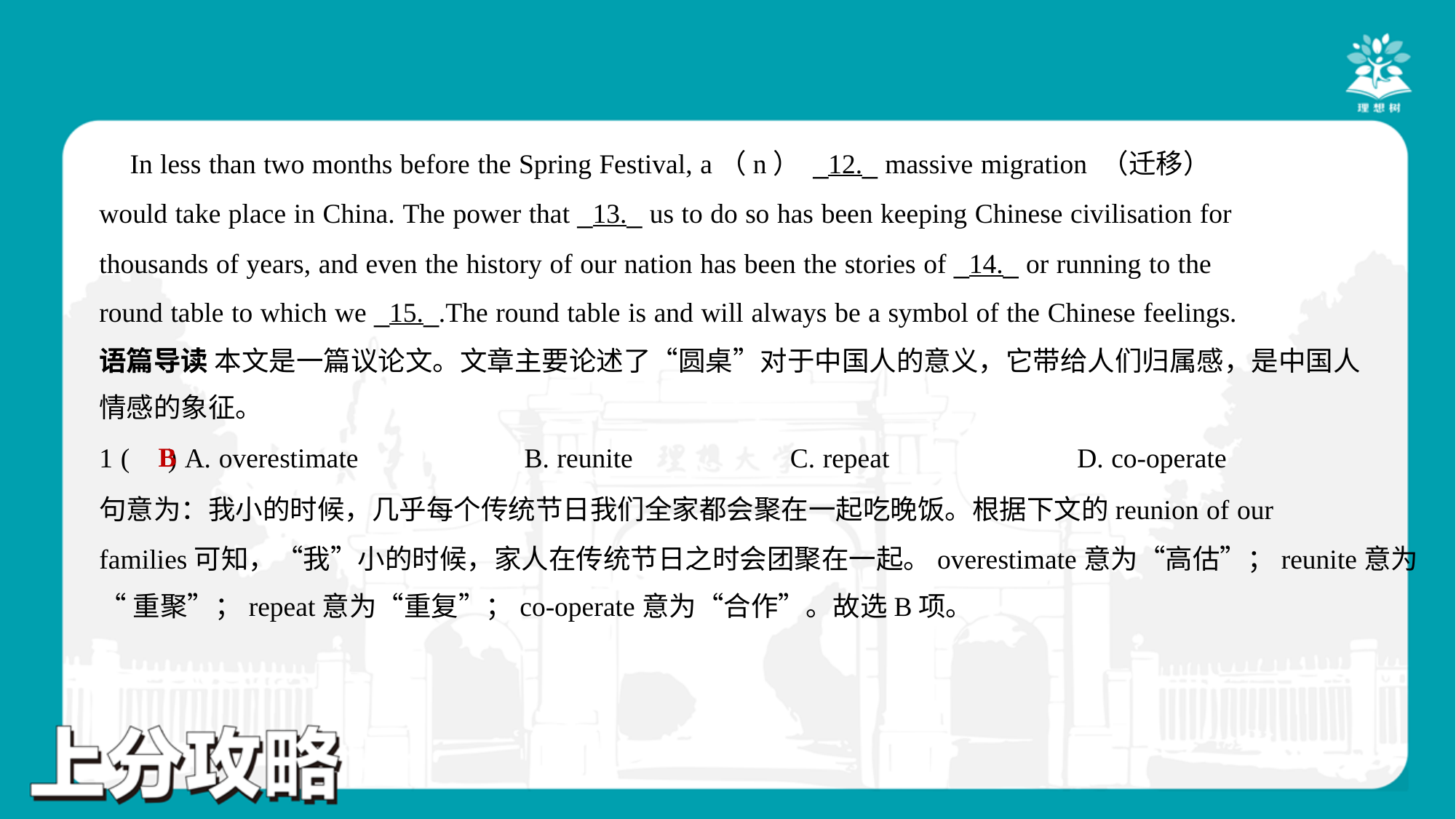

In less than two months before the Spring Festival, a（n） _12._ massive migration （迁移）
would take place in China. The power that _13._ us to do so has been keeping Chinese civilisation for
thousands of years, and even the history of our nation has been the stories of _14._ or running to the
round table to which we _15._.The round table is and will always be a symbol of the Chinese feelings.#5
语篇导读 本文是一篇议论文。文章主要论述了“圆桌”对于中国人的意义，它带给人们归属感，是中国人
情感的象征。
B
1 (     ) A. overestimate	B. reunite	C. repeat	D. co-operate
句意为：我小的时候，几乎每个传统节日我们全家都会聚在一起吃晚饭。根据下文的reunion of our
families可知，“我”小的时候，家人在传统节日之时会团聚在一起。overestimate意为“高估”；reunite意为
“重聚”；repeat意为“重复”；co-operate意为“合作”。故选B项。